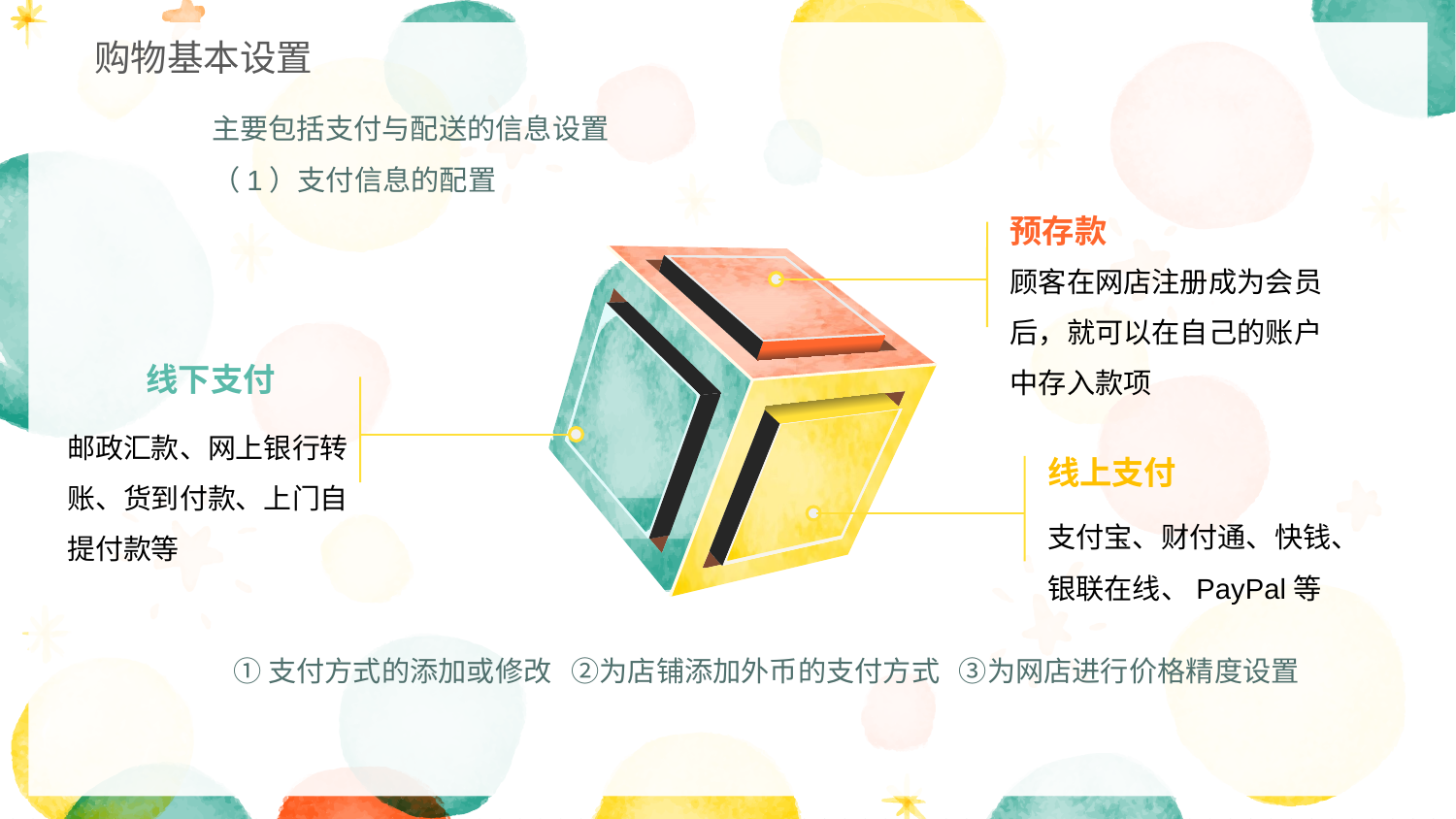

购物基本设置
主要包括支付与配送的信息设置
（1）支付信息的配置
预存款
顾客在网店注册成为会员后，就可以在自己的账户中存入款项

线下支付
邮政汇款、网上银行转账、货到付款、上门自提付款等

线上支付
支付宝、财付通、快钱、银联在线、PayPal等

①支付方式的添加或修改   ②为店铺添加外币的支付方式   ③为网店进行价格精度设置